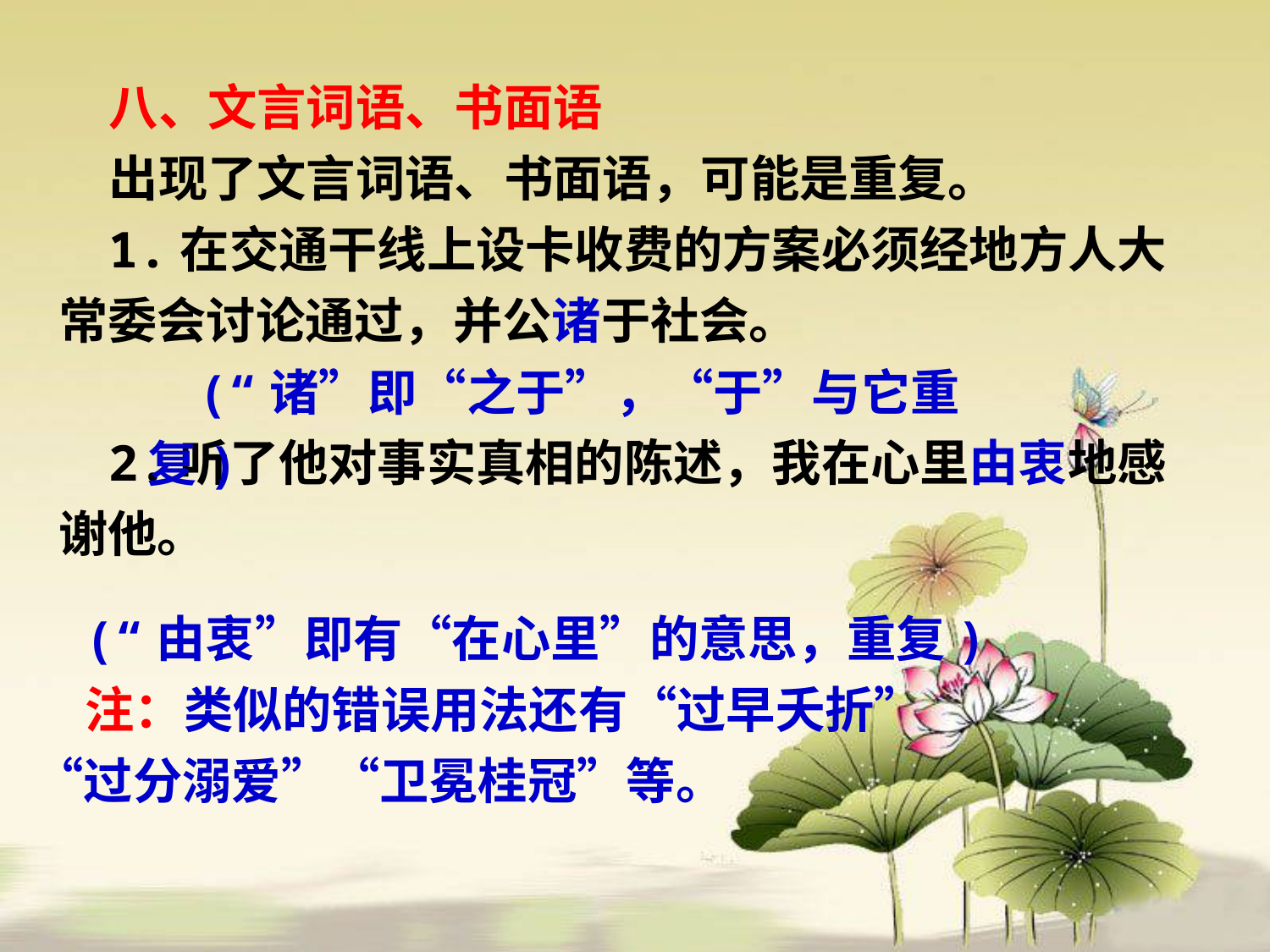

八、文言词语、书面语
出现了文言词语、书面语，可能是重复。
1.在交通干线上设卡收费的方案必须经地方人大常委会讨论通过，并公诸于社会。

2.听了他对事实真相的陈述，我在心里由衷地感谢他。
(“诸”即“之于”，“于”与它重复)
(“由衷”即有“在心里”的意思，重复)
注：类似的错误用法还有“过早夭折”“过分溺爱”“卫冕桂冠”等。